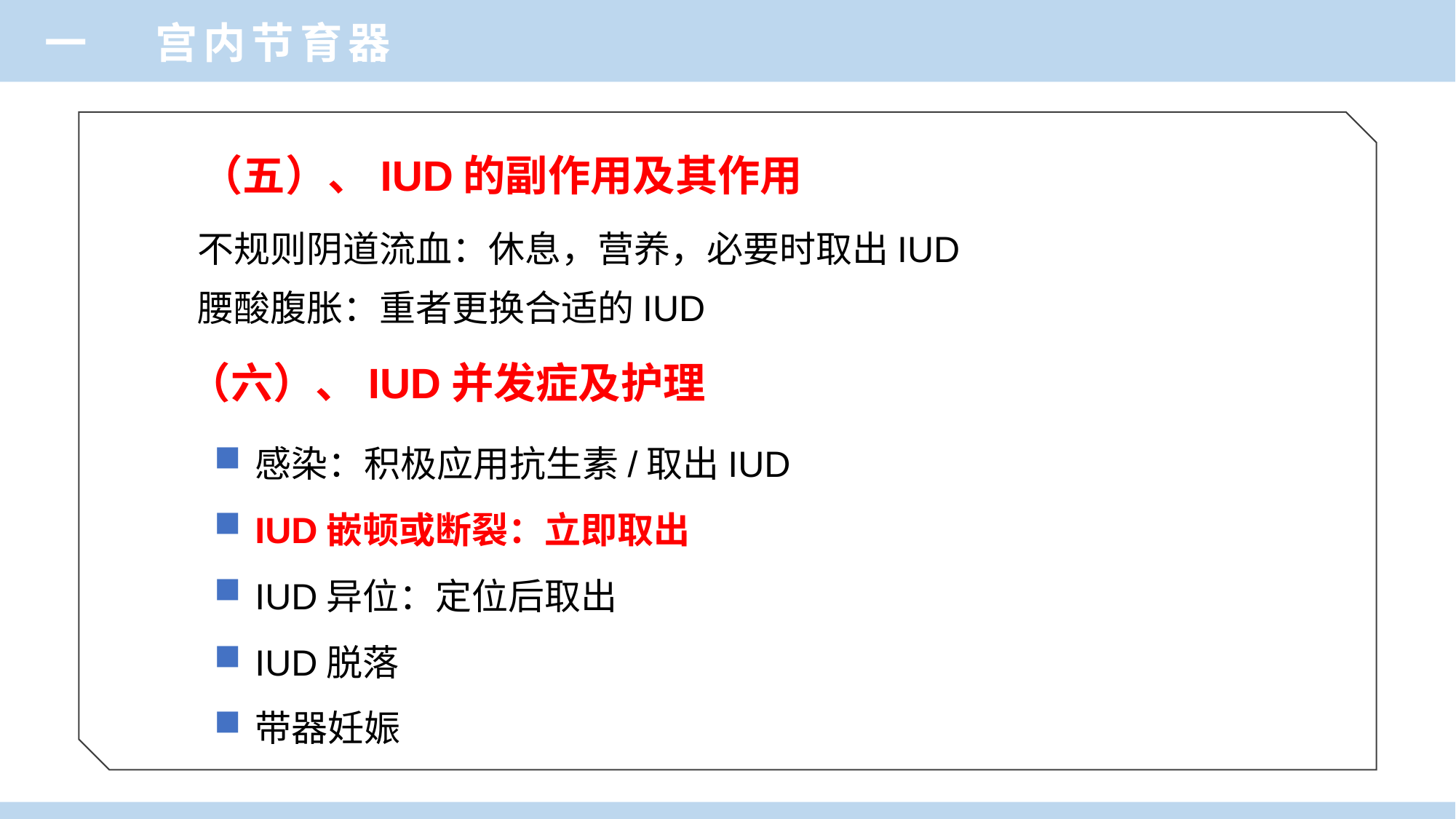

一    宫内节育器

  （五）、IUD的副作用及其作用
不规则阴道流血：休息，营养，必要时取出IUD
腰酸腹胀：重者更换合适的IUD
（六）、IUD并发症及护理
感染：积极应用抗生素/取出IUD
IUD嵌顿或断裂：立即取出
IUD异位：定位后取出
IUD脱落
带器妊娠